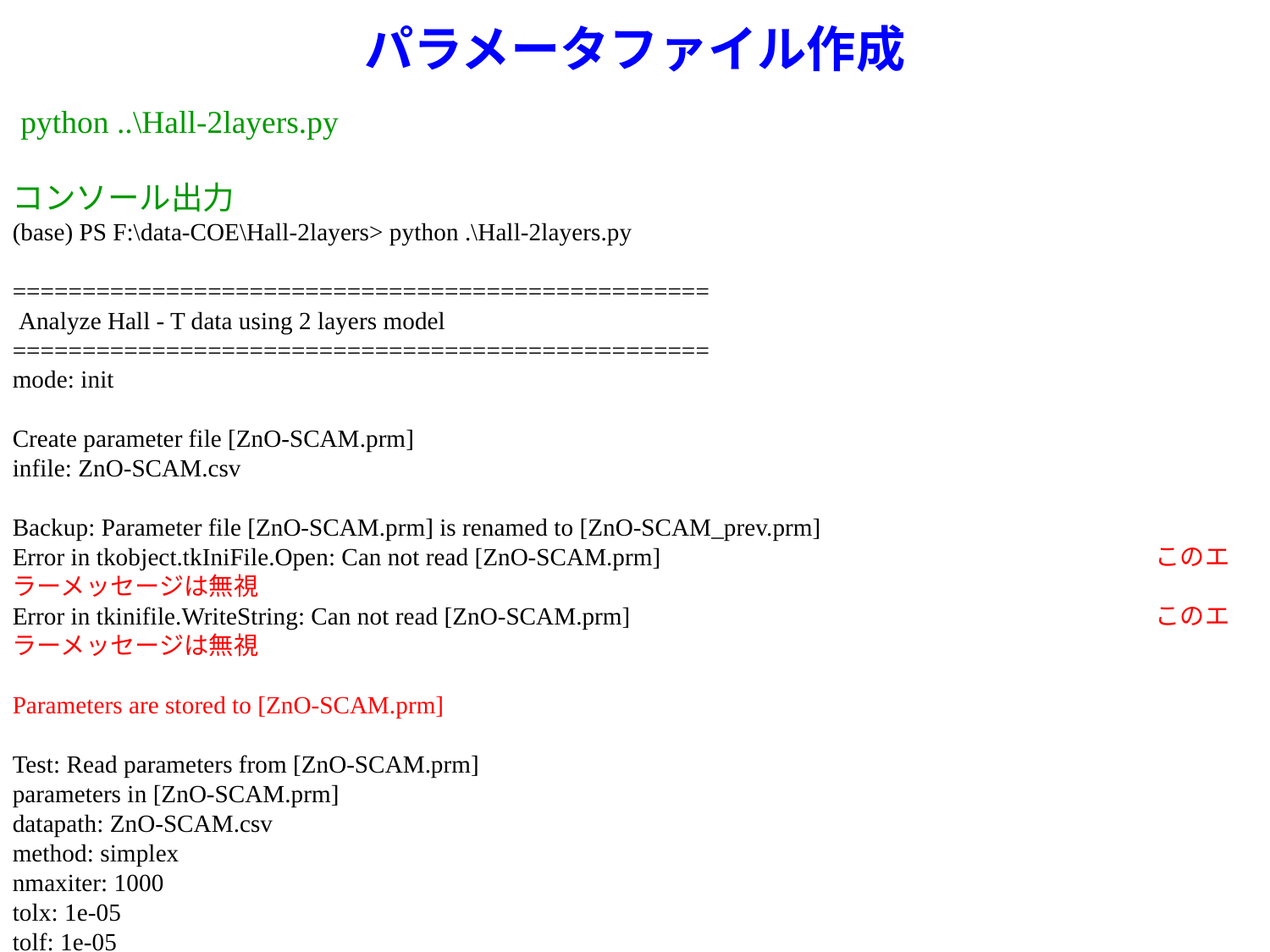

# パラメータファイル作成
 python ..\Hall-2layers.py

コンソール出力
(base) PS F:\data-COE\Hall-2layers> python .\Hall-2layers.py

==================================================
 Analyze Hall - T data using 2 layers model
==================================================
mode: init

Create parameter file [ZnO-SCAM.prm]
infile: ZnO-SCAM.csv

Backup: Parameter file [ZnO-SCAM.prm] is renamed to [ZnO-SCAM_prev.prm]
Error in tkobject.tkIniFile.Open: Can not read [ZnO-SCAM.prm]				このエラーメッセージは無視
Error in tkinifile.WriteString: Can not read [ZnO-SCAM.prm]					このエラーメッセージは無視

Parameters are stored to [ZnO-SCAM.prm]

Test: Read parameters from [ZnO-SCAM.prm]
parameters in [ZnO-SCAM.prm]
datapath: ZnO-SCAM.csv
method: simplex
nmaxiter: 1000
tolx: 1e-05
tolf: 1e-05
dump: 0.3